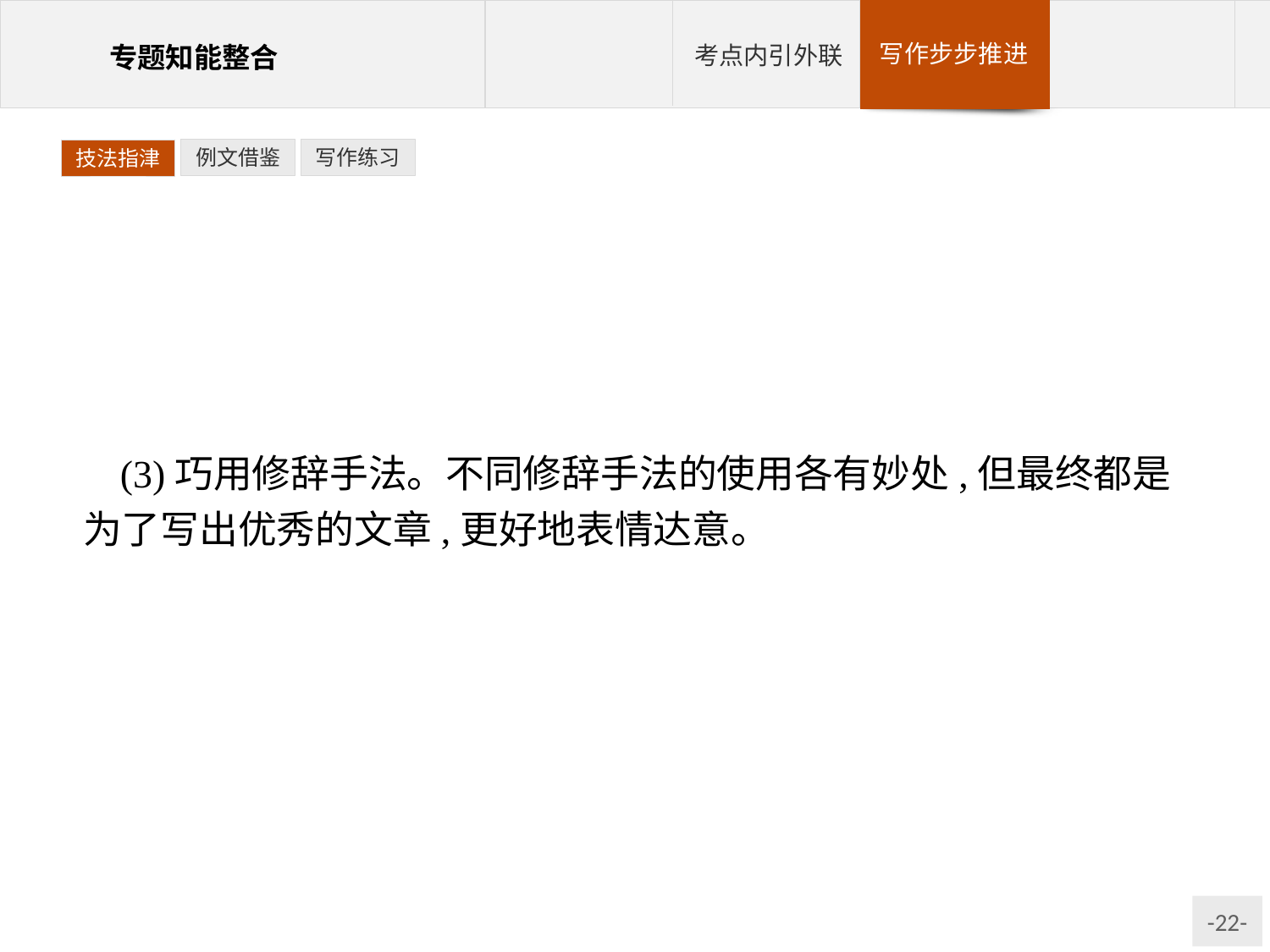

例文借鉴
写作练习
技法指津
(3)巧用修辞手法。不同修辞手法的使用各有妙处,但最终都是为了写出优秀的文章,更好地表情达意。